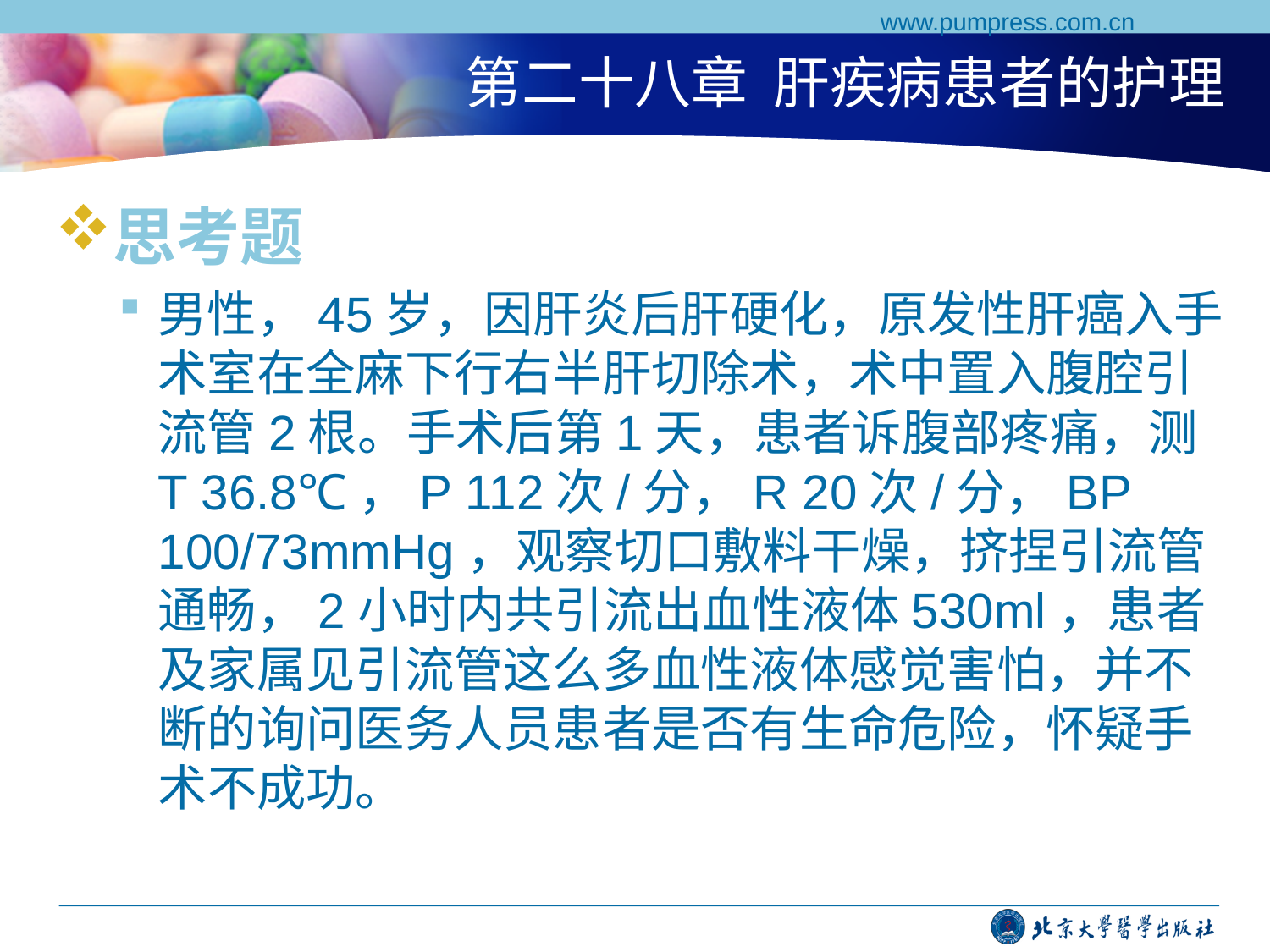

www.pumpress.com.cn
# 第二十八章  肝疾病患者的护理
思考题
男性，45岁，因肝炎后肝硬化，原发性肝癌入手术室在全麻下行右半肝切除术，术中置入腹腔引流管2根。手术后第1天，患者诉腹部疼痛，测T 36.8℃，P 112次/分，R 20次/分，BP 100/73mmHg，观察切口敷料干燥，挤捏引流管通畅，2小时内共引流出血性液体530ml，患者及家属见引流管这么多血性液体感觉害怕，并不断的询问医务人员患者是否有生命危险，怀疑手术不成功。